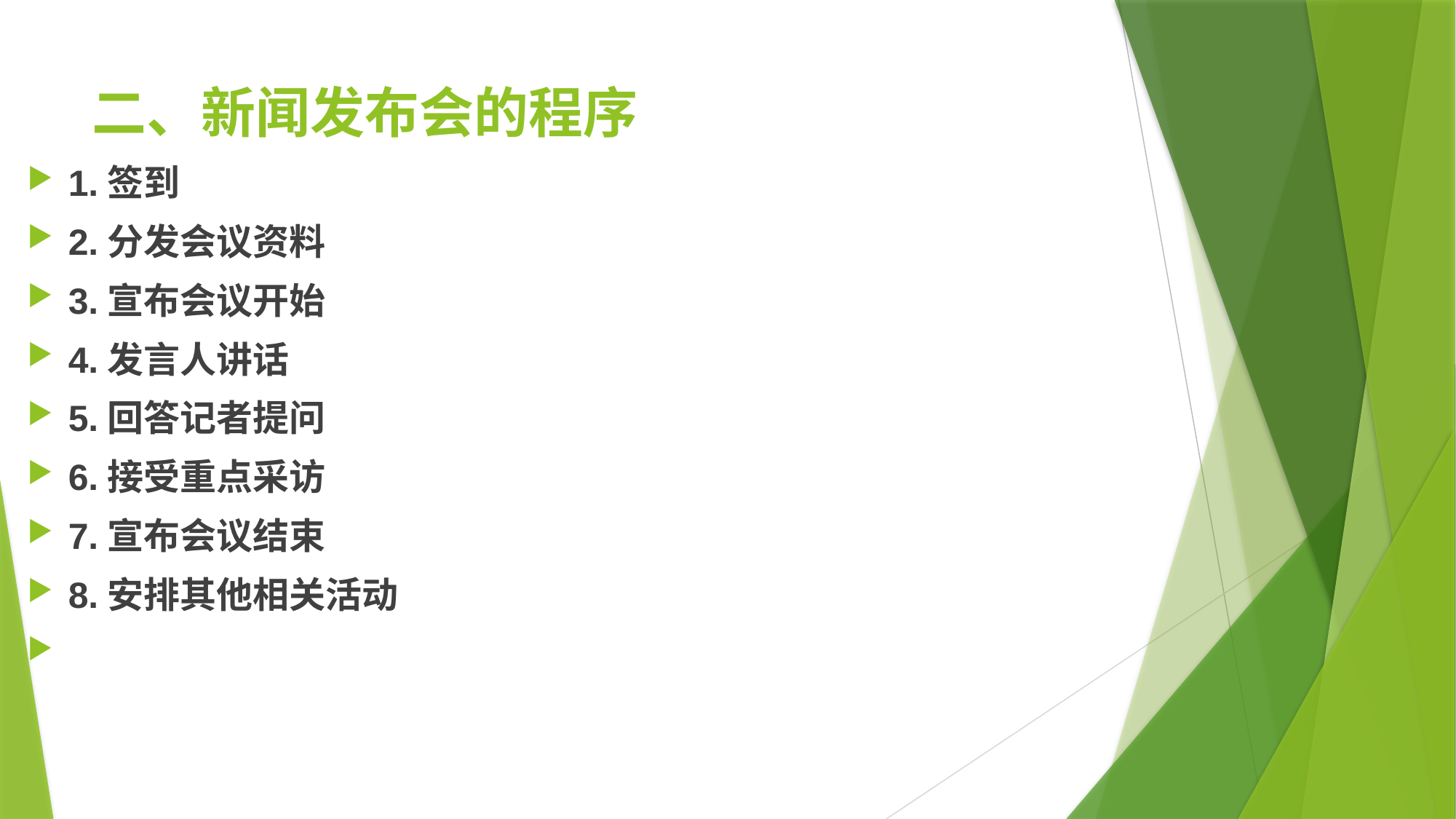

# 二、新闻发布会的程序
1.签到
2.分发会议资料
3.宣布会议开始
4.发言人讲话
5.回答记者提问
6.接受重点采访
7.宣布会议结束
8.安排其他相关活动